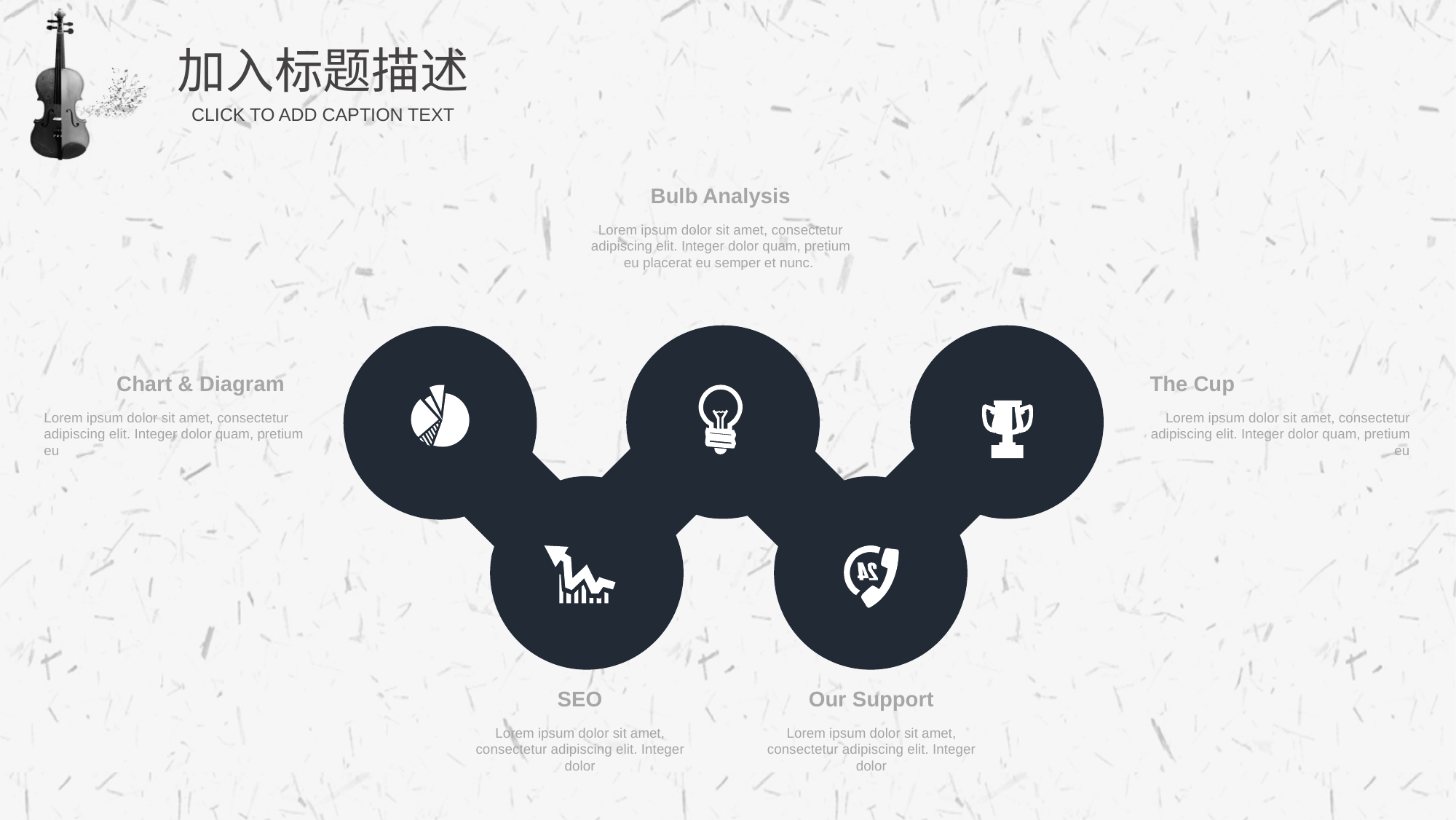

加入标题描述
CLICK TO ADD CAPTION TEXT
Bulb Analysis
Lorem ipsum dolor sit amet, consectetur adipiscing elit. Integer dolor quam, pretium eu placerat eu semper et nunc.

The Cup
Lorem ipsum dolor sit amet, consectetur adipiscing elit. Integer dolor quam, pretium eu
Chart & Diagram
Lorem ipsum dolor sit amet, consectetur adipiscing elit. Integer dolor quam, pretium eu

Our Support
Lorem ipsum dolor sit amet, consectetur adipiscing elit. Integer dolor
SEO
Lorem ipsum dolor sit amet, consectetur adipiscing elit. Integer dolor